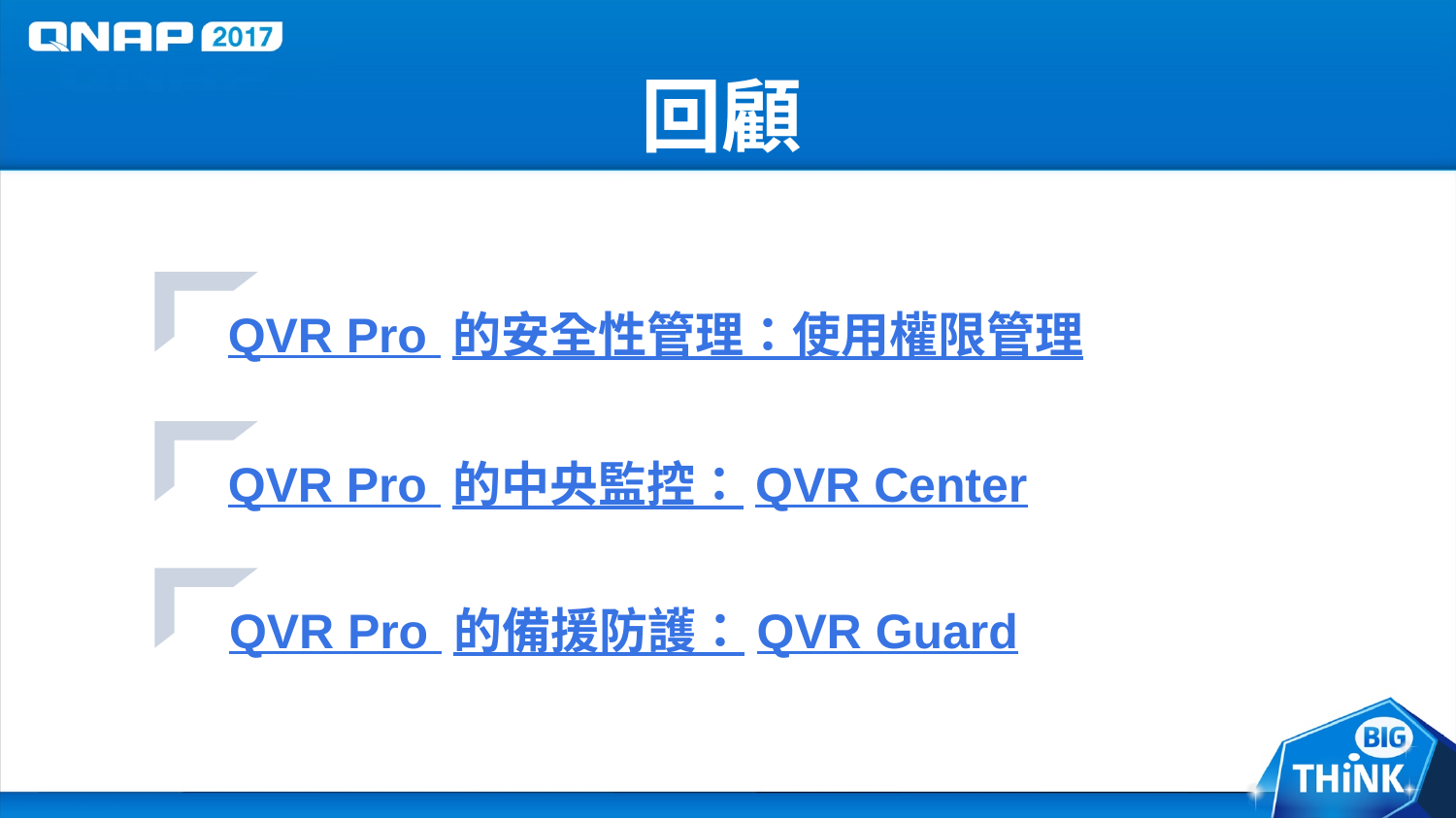

# 回顧

QVR Pro 的安全性管理：使用權限管理

QVR Pro 的中央監控：QVR Center

QVR Pro 的備援防護：QVR Guard